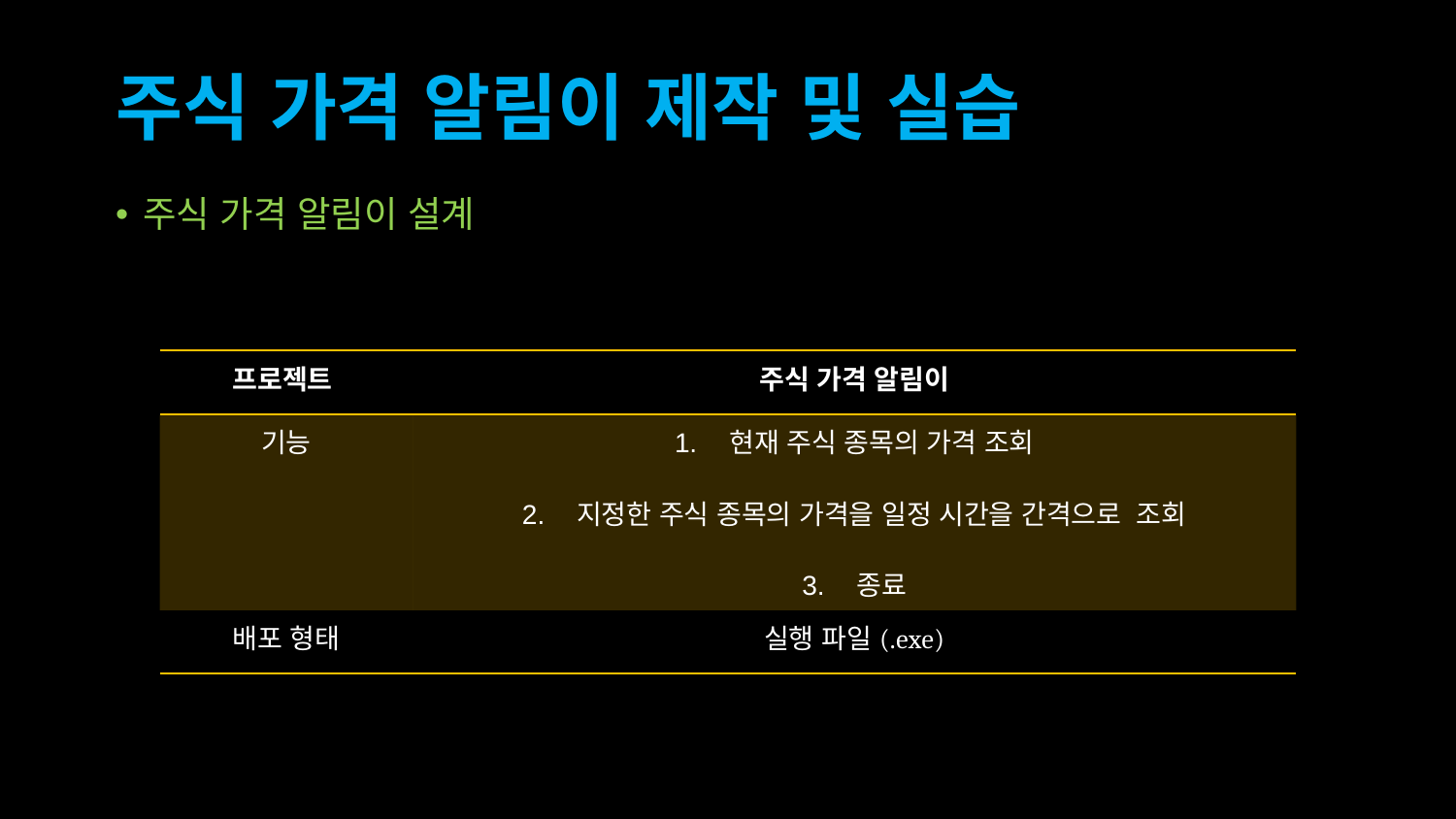

# 주식 가격 알림이 제작 및 실습
주식 가격 알림이 설계

| 프로젝트 | 주식 가격 알림이 |
| --- | --- |
| 기능 | 현재 주식 종목의 가격 조회 지정한 주식 종목의 가격을 일정 시간을 간격으로 조회 종료 |
| 배포 형태 | 실행 파일(.exe) |